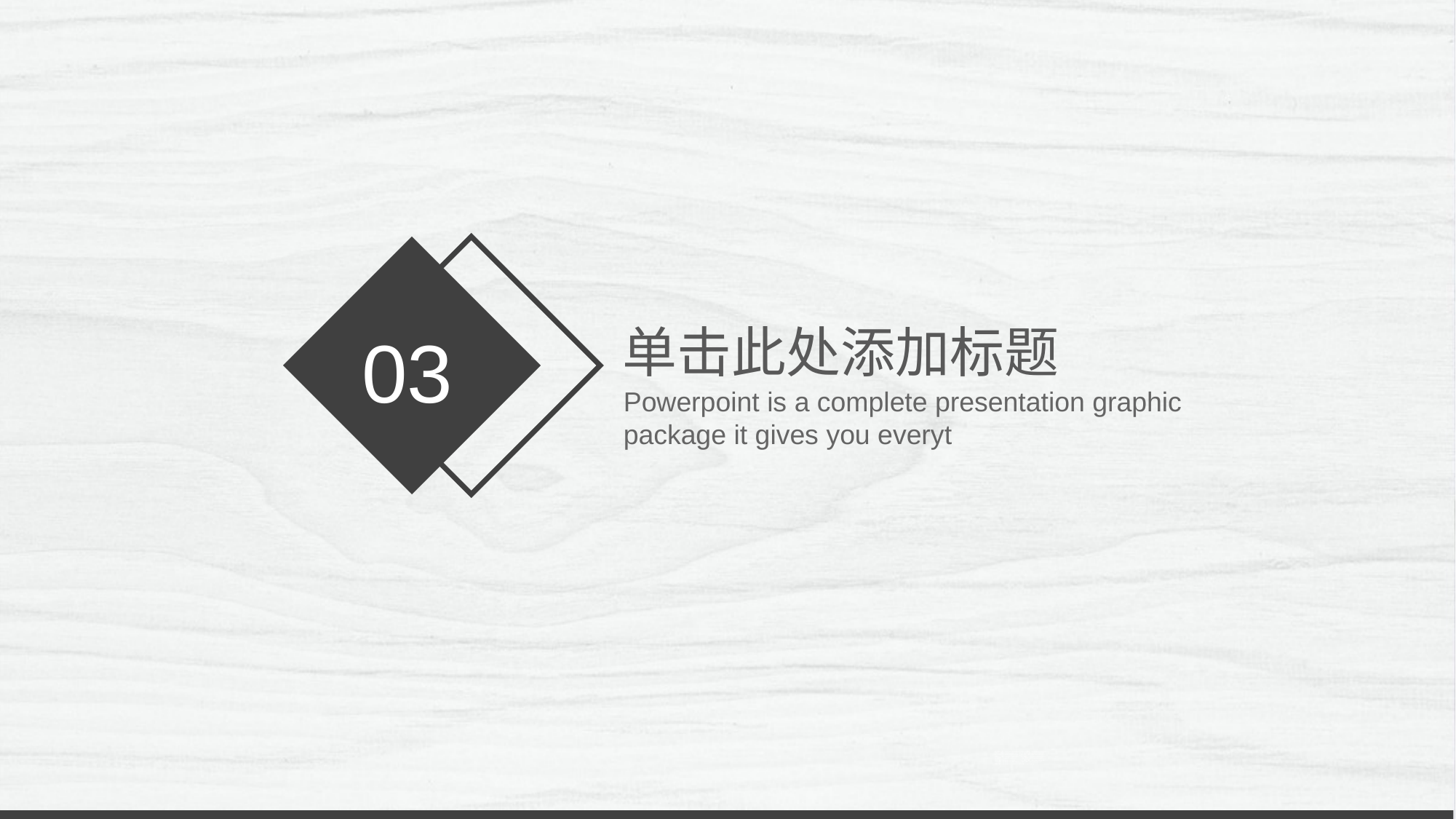

03
单击此处添加标题
Powerpoint is a complete presentation graphic package it gives you everyt